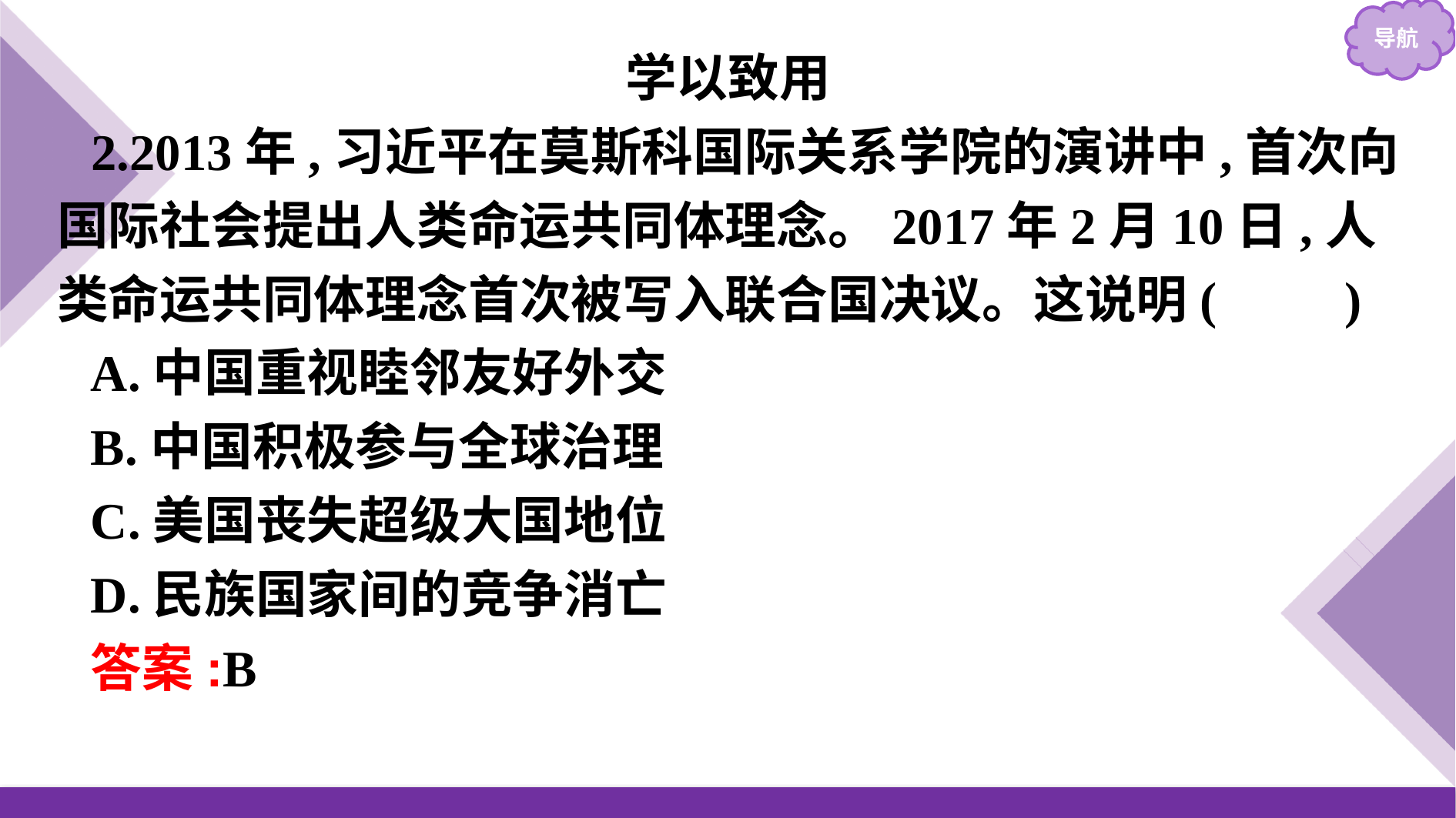

学以致用
2.2013年,习近平在莫斯科国际关系学院的演讲中,首次向国际社会提出人类命运共同体理念。2017年2月10日,人类命运共同体理念首次被写入联合国决议。这说明(　　)
A.中国重视睦邻友好外交
B.中国积极参与全球治理
C.美国丧失超级大国地位
D.民族国家间的竞争消亡
答案:B